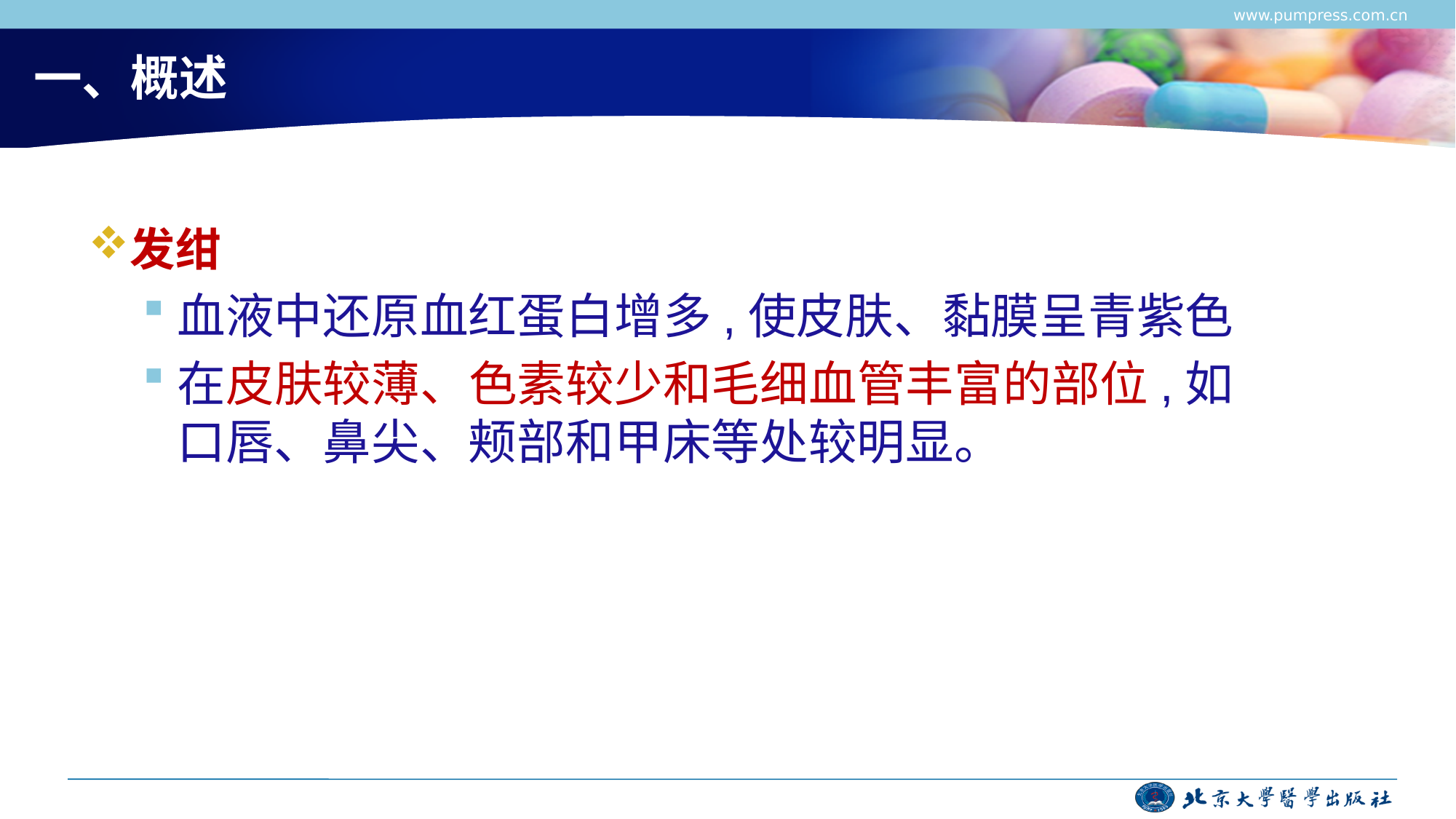

www.pumpress.com.cn
# 一、概述
发绀
血液中还原血红蛋白增多,使皮肤、黏膜呈青紫色
在皮肤较薄、色素较少和毛细血管丰富的部位,如口唇、鼻尖、颊部和甲床等处较明显。